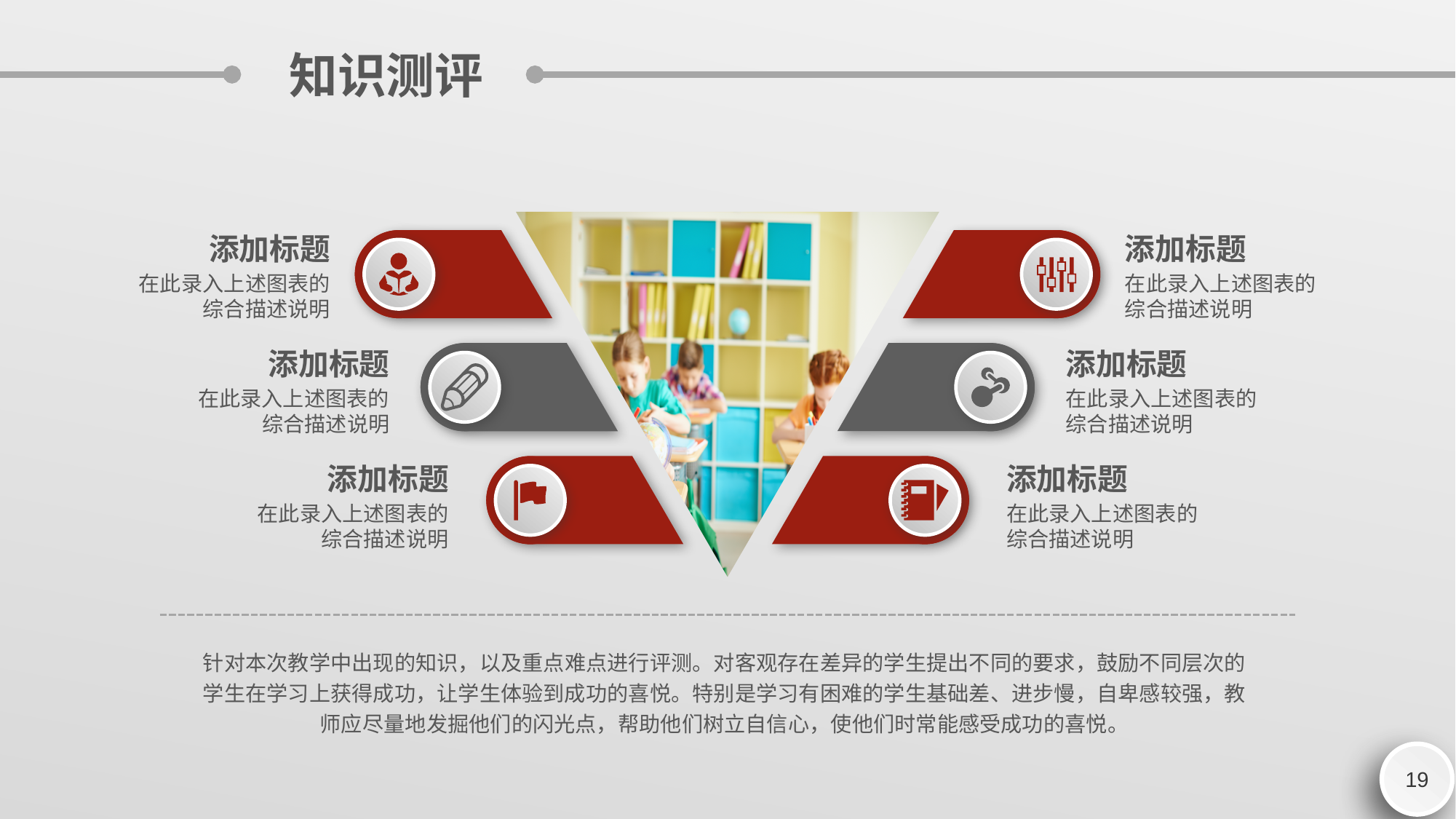

知识测评

添加标题
添加标题

在此录入上述图表的综合描述说明
在此录入上述图表的综合描述说明
添加标题
添加标题

在此录入上述图表的综合描述说明
在此录入上述图表的综合描述说明
添加标题
添加标题

在此录入上述图表的综合描述说明
在此录入上述图表的综合描述说明
针对本次教学中出现的知识，以及重点难点进行评测。对客观存在差异的学生提出不同的要求，鼓励不同层次的学生在学习上获得成功，让学生体验到成功的喜悦。特别是学习有困难的学生基础差、进步慢，自卑感较强，教师应尽量地发掘他们的闪光点，帮助他们树立自信心，使他们时常能感受成功的喜悦。